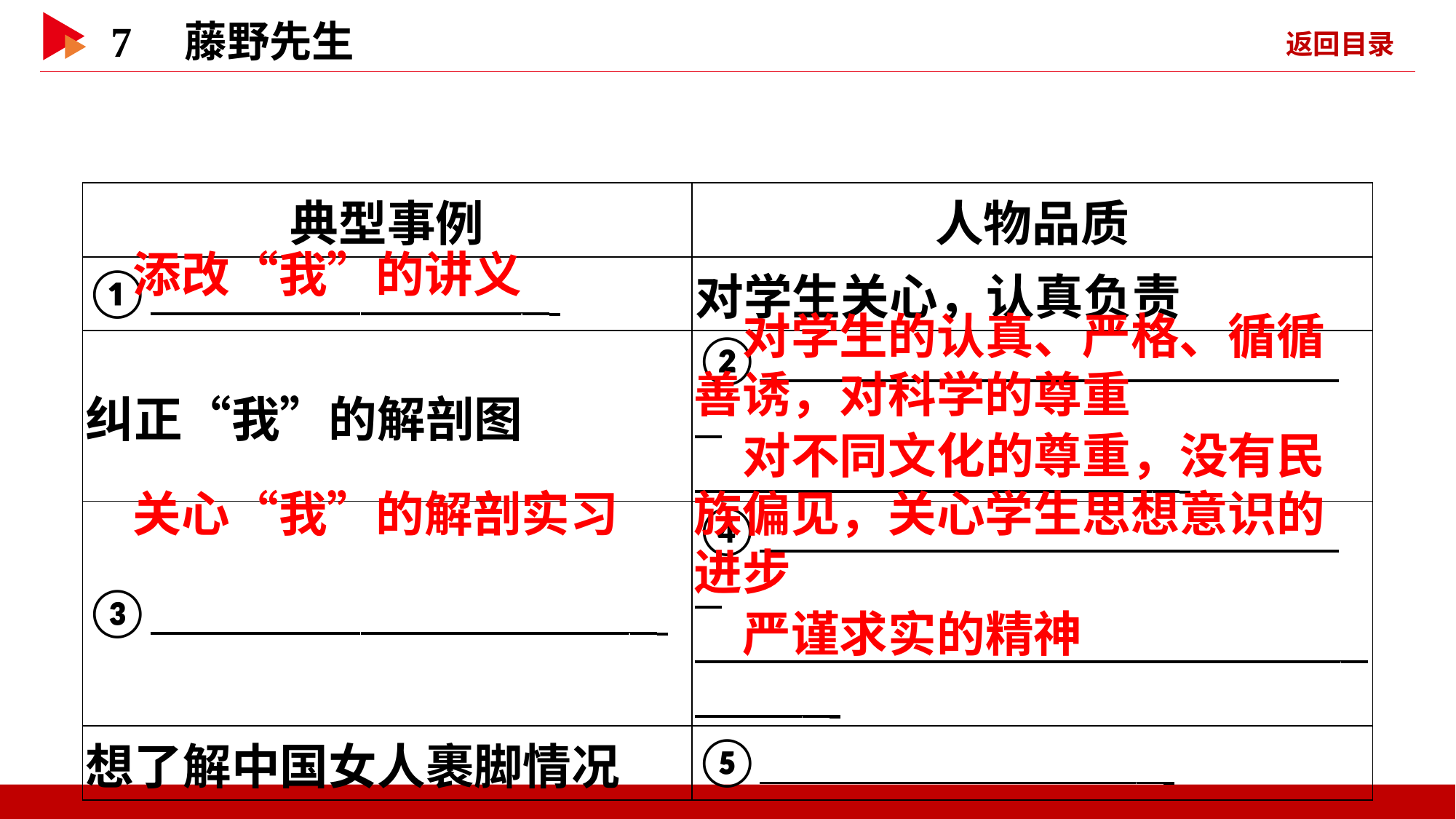

| 典型事例 | 人物品质 |
| --- | --- |
| ① \_ | 对学生关心，认真负责 |
| 纠正“我”的解剖图 | ② \_ \_ |
| ③ \_ | ④ \_ \_ \_ |
| 想了解中国女人裹脚情况 | ⑤ \_ |
添改“我”的讲义
对学生的认真、严格、循循
善诱，对科学的尊重
对不同文化的尊重，没有民
关心“我”的解剖实习
族偏见，关心学生思想意识的
进步
严谨求实的精神